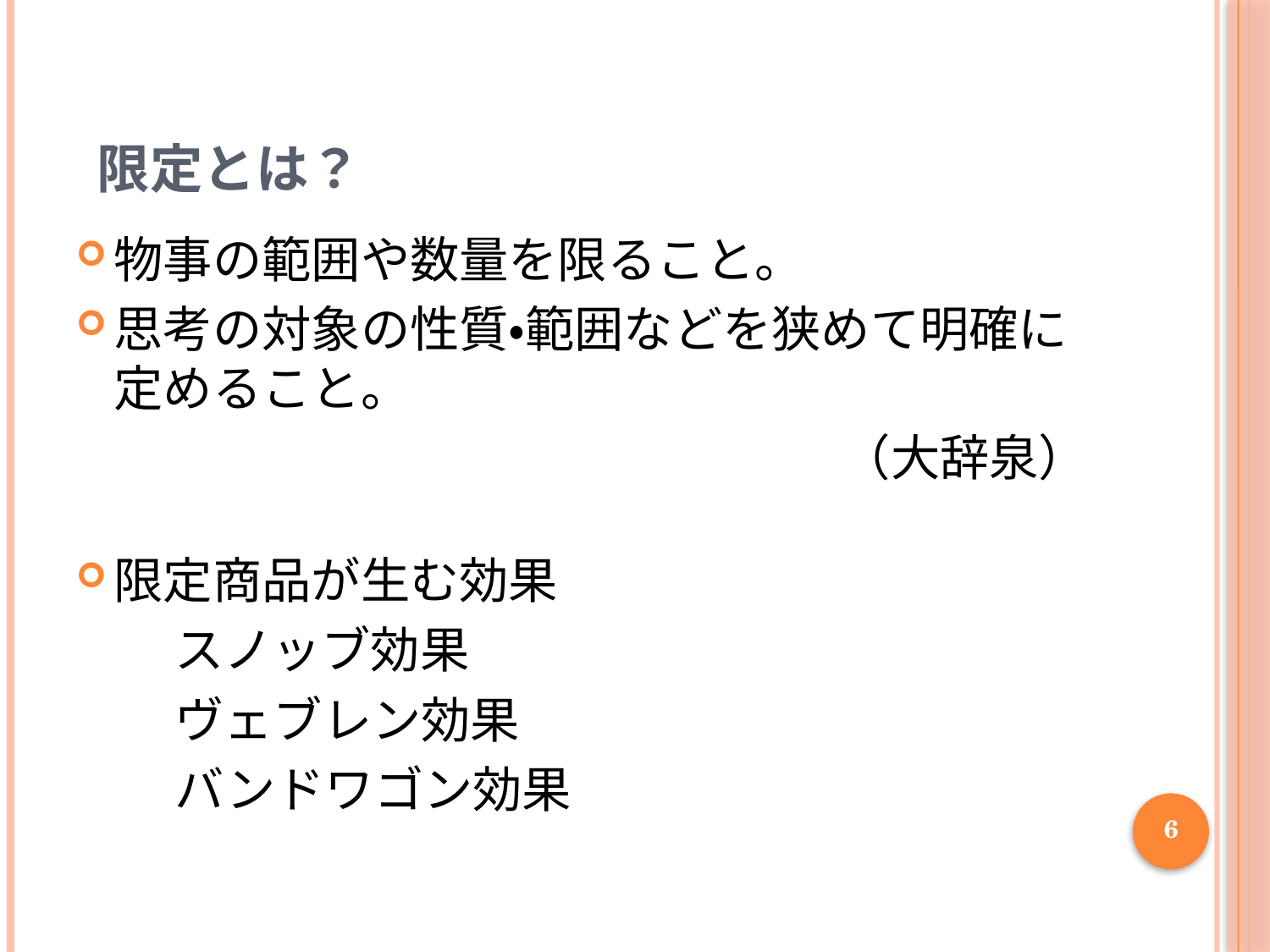

# 限定とは？
物事の範囲や数量を限ること。
思考の対象の性質・範囲などを狭めて明確に定めること。
（大辞泉）

限定商品が生む効果
　　スノッブ効果
　　ヴェブレン効果
　　バンドワゴン効果
6